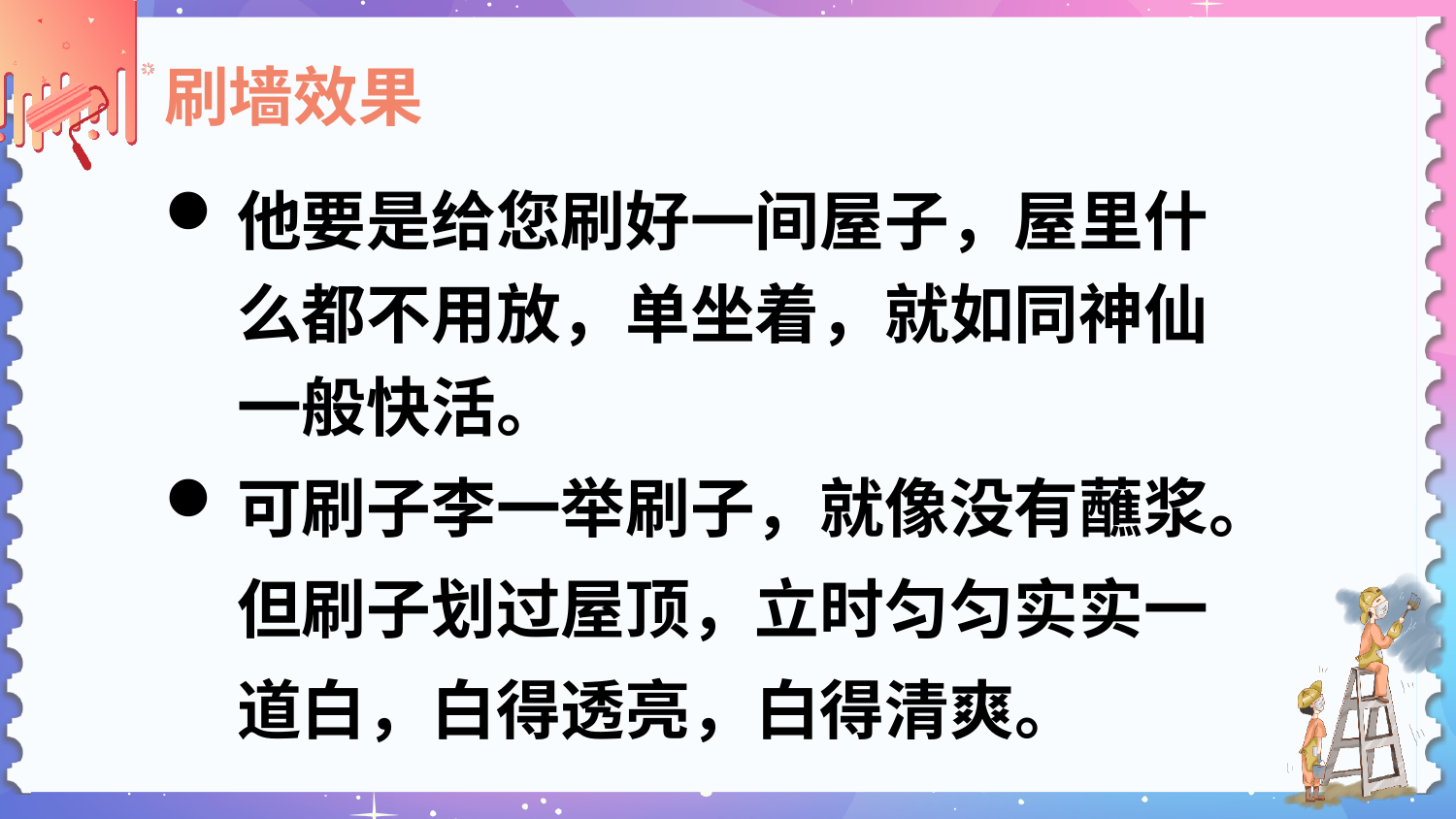

刷墙效果
他要是给您刷好一间屋子，屋里什么都不用放，单坐着，就如同神仙一般快活。
可刷子李一举刷子，就像没有蘸浆。但刷子划过屋顶，立时匀匀实实一道白，白得透亮，白得清爽。